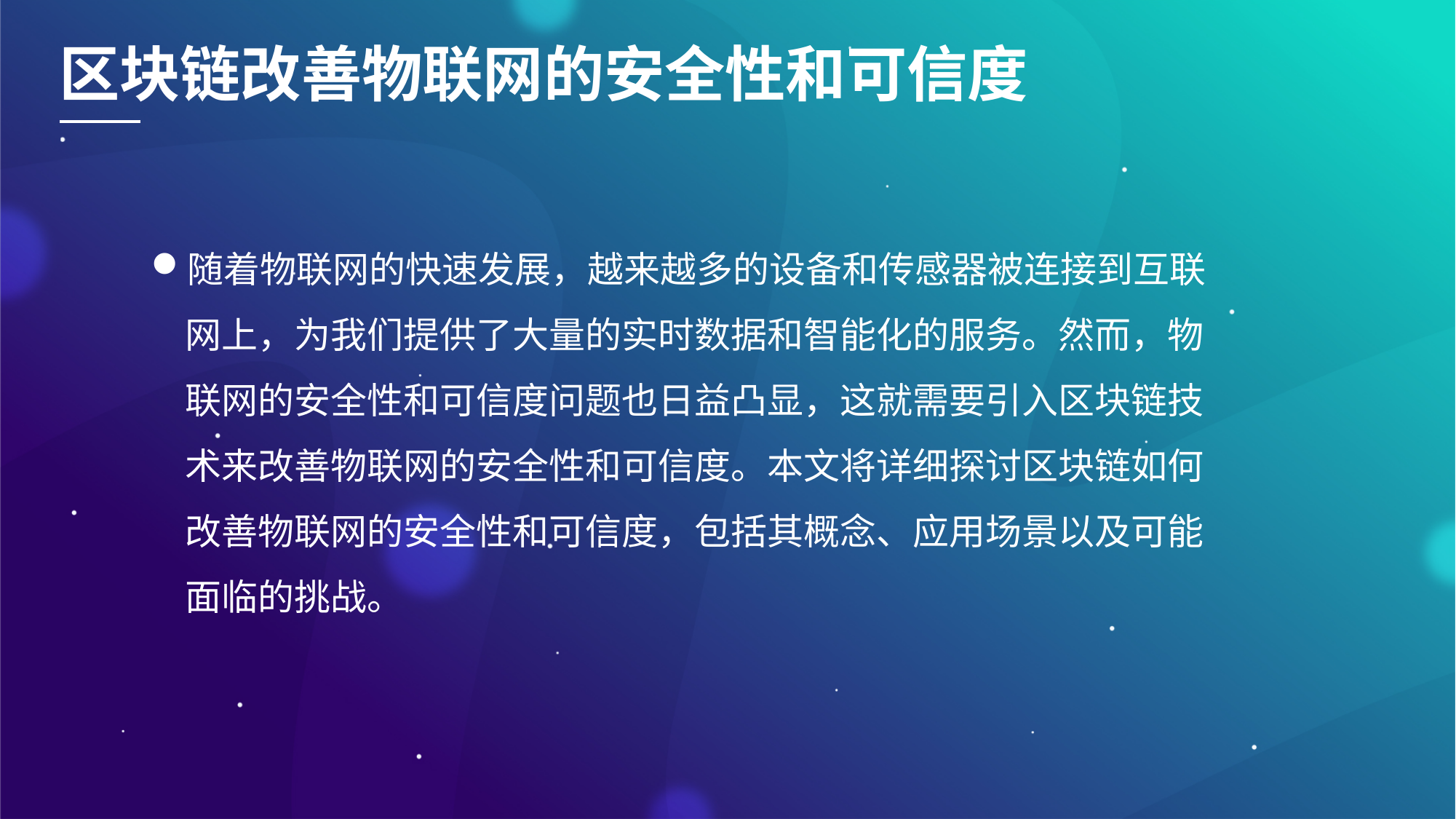

区块链改善物联网的安全性和可信度
随着物联网的快速发展，越来越多的设备和传感器被连接到互联网上，为我们提供了大量的实时数据和智能化的服务。然而，物联网的安全性和可信度问题也日益凸显，这就需要引入区块链技术来改善物联网的安全性和可信度。本文将详细探讨区块链如何改善物联网的安全性和可信度，包括其概念、应用场景以及可能面临的挑战。